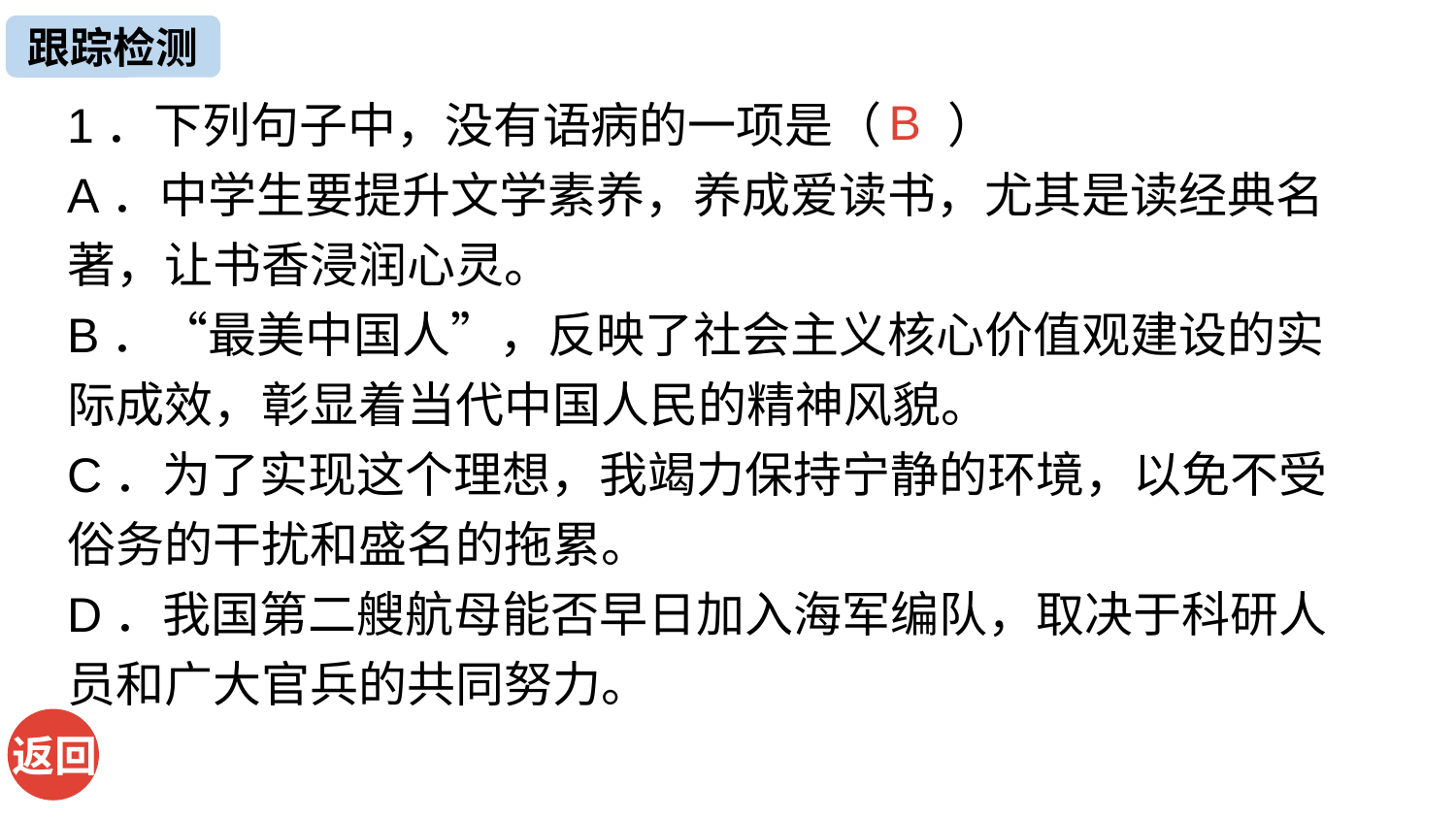

跟踪检测
1．下列句子中，没有语病的一项是（      ）
A．中学生要提升文学素养，养成爱读书，尤其是读经典名著，让书香浸润心灵。
B．“最美中国人”，反映了社会主义核心价值观建设的实际成效，彰显着当代中国人民的精神风貌。
C．为了实现这个理想，我竭力保持宁静的环境，以免不受俗务的干扰和盛名的拖累。
D．我国第二艘航母能否早日加入海军编队，取决于科研人员和广大官兵的共同努力。
B

返回